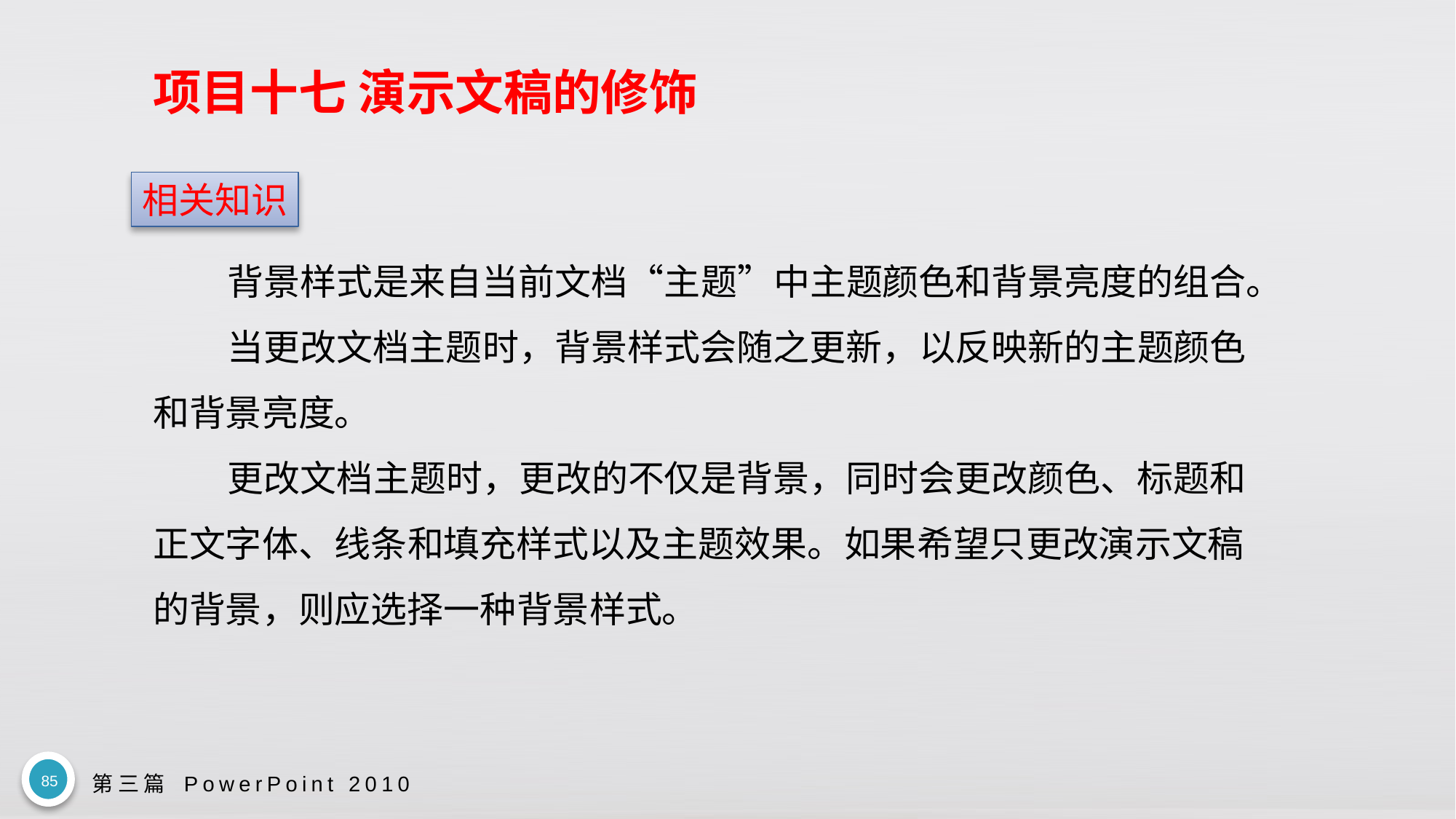

# 项目十七 演示文稿的修饰
相关知识
背景样式是来自当前文档“主题”中主题颜色和背景亮度的组合。
当更改文档主题时，背景样式会随之更新，以反映新的主题颜色和背景亮度。
更改文档主题时，更改的不仅是背景，同时会更改颜色、标题和正文字体、线条和填充样式以及主题效果。如果希望只更改演示文稿的背景，则应选择一种背景样式。
85